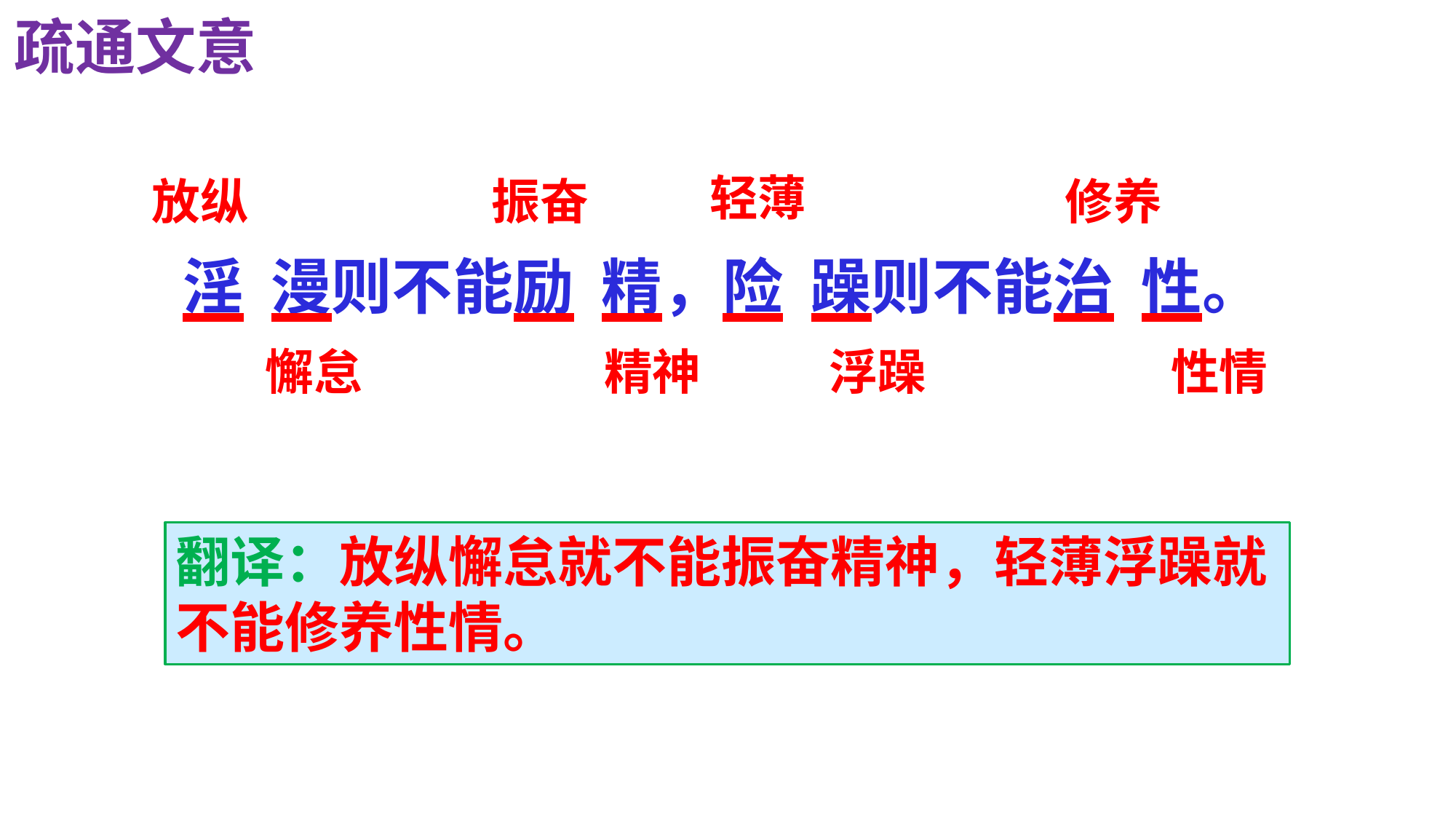

疏通文意
轻薄
放纵
振奋
修养
　淫  漫则不能励  精，险  躁则不能治  性。
懈怠
精神
浮躁
性情
翻译：放纵懈怠就不能振奋精神，轻薄浮躁就不能修养性情。